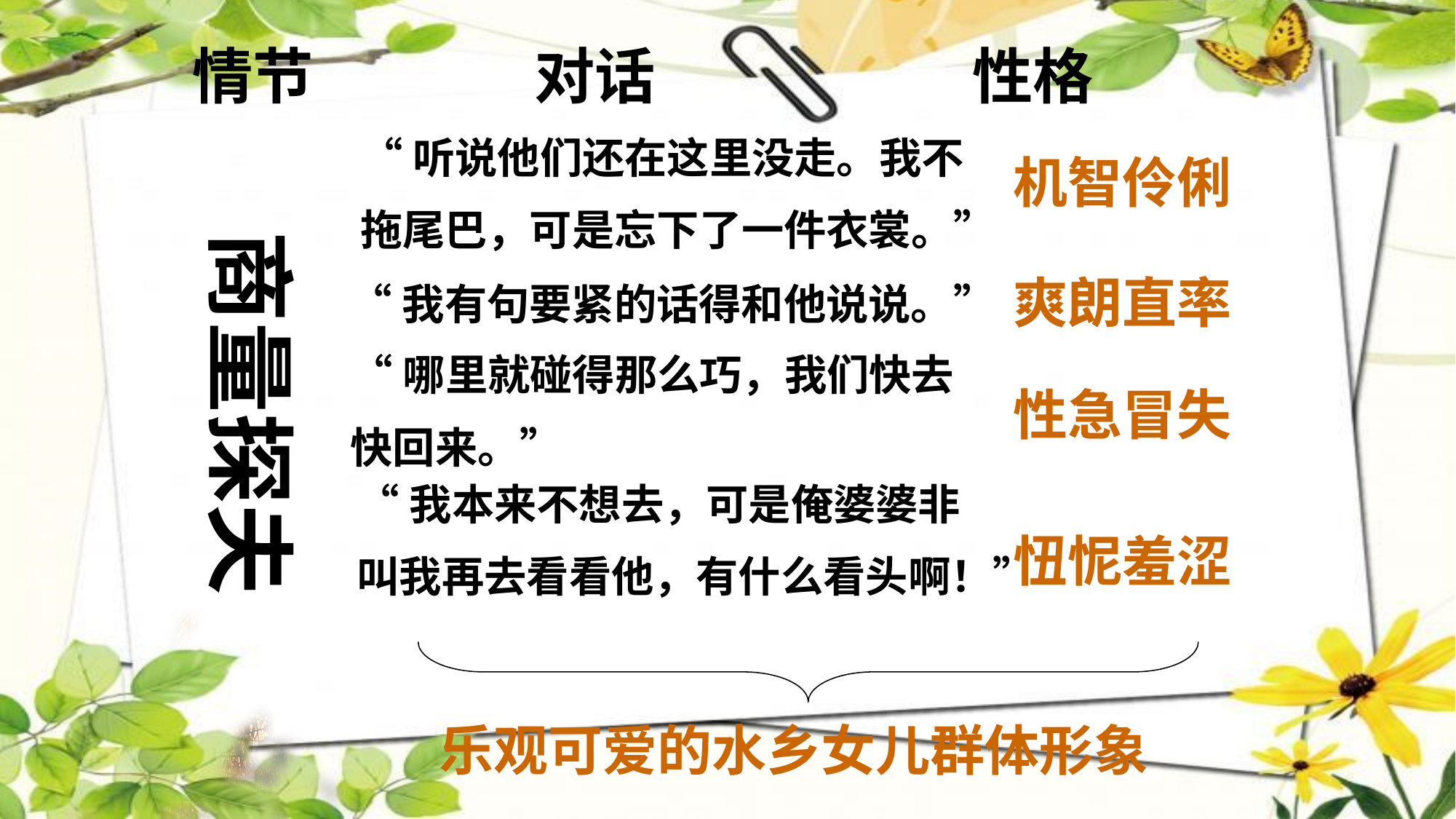

情节                对话                       性格
“听说他们还在这里没走。我不
拖尾巴，可是忘下了一件衣裳。”
机智伶俐
商量探夫
爽朗直率
“我有句要紧的话得和他说说。”

“哪里就碰得那么巧，我们快去
快回来。”
性急冒失
“我本来不想去，可是俺婆婆非
叫我再去看看他，有什么看头啊！”
忸怩羞涩
乐观可爱的水乡女儿群体形象